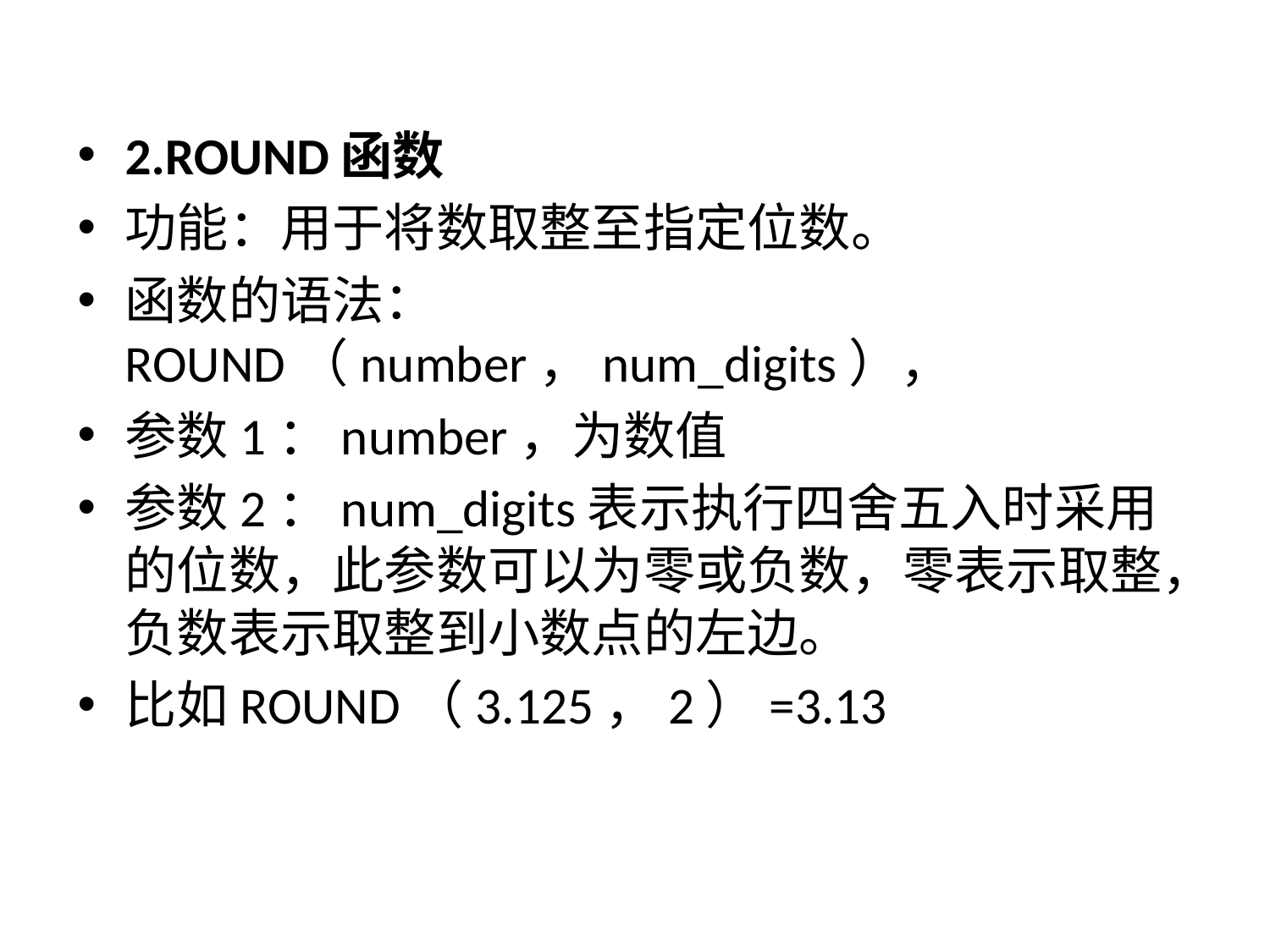

2.ROUND函数
功能：用于将数取整至指定位数。
函数的语法：ROUND（number，num_digits），
参数1：number，为数值
参数2：num_digits表示执行四舍五入时采用的位数，此参数可以为零或负数，零表示取整，负数表示取整到小数点的左边。
比如ROUND（3.125，2）=3.13